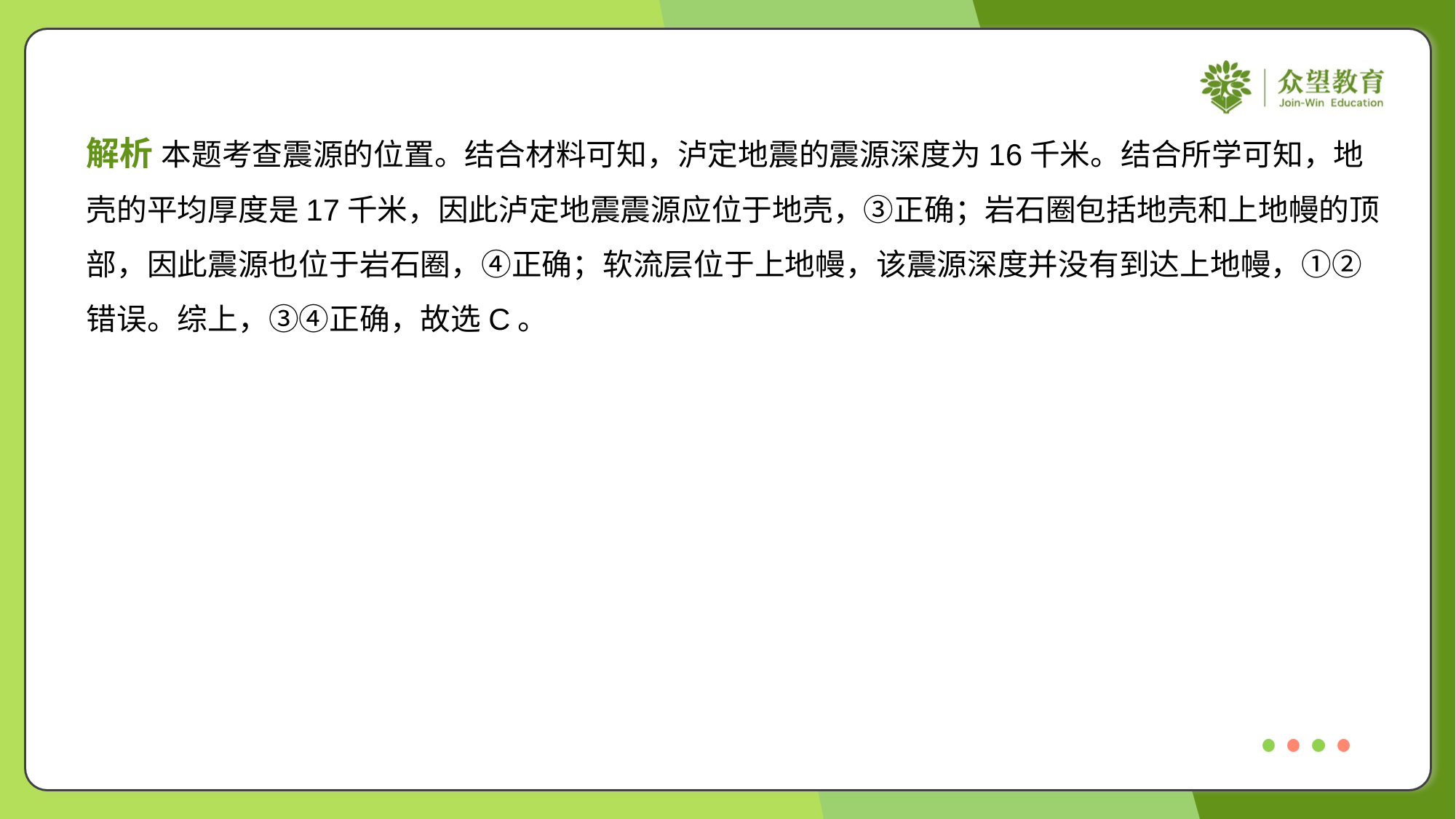

解析 本题考查震源的位置。结合材料可知，泸定地震的震源深度为16千米。结合所学可知，地
壳的平均厚度是17千米，因此泸定地震震源应位于地壳，③正确；岩石圈包括地壳和上地幔的顶
部，因此震源也位于岩石圈，④正确；软流层位于上地幔，该震源深度并没有到达上地幔，①②
错误。综上，③④正确，故选C。